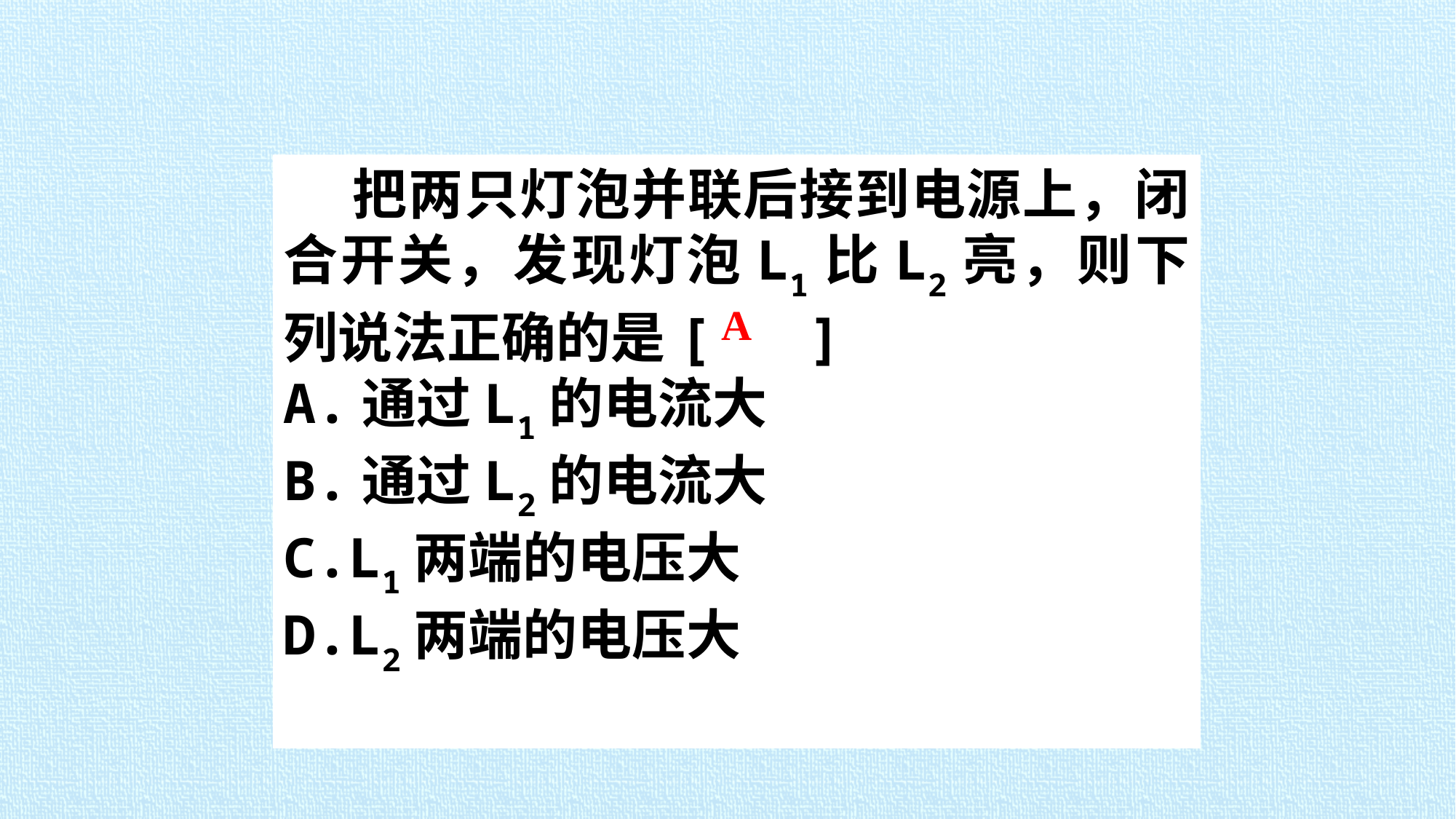

把两只灯泡并联后接到电源上，闭合开关，发现灯泡L1比L2亮，则下列说法正确的是[   ]
A.通过L1的电流大
B.通过L2的电流大
C.L1两端的电压大
D.L2两端的电压大

A